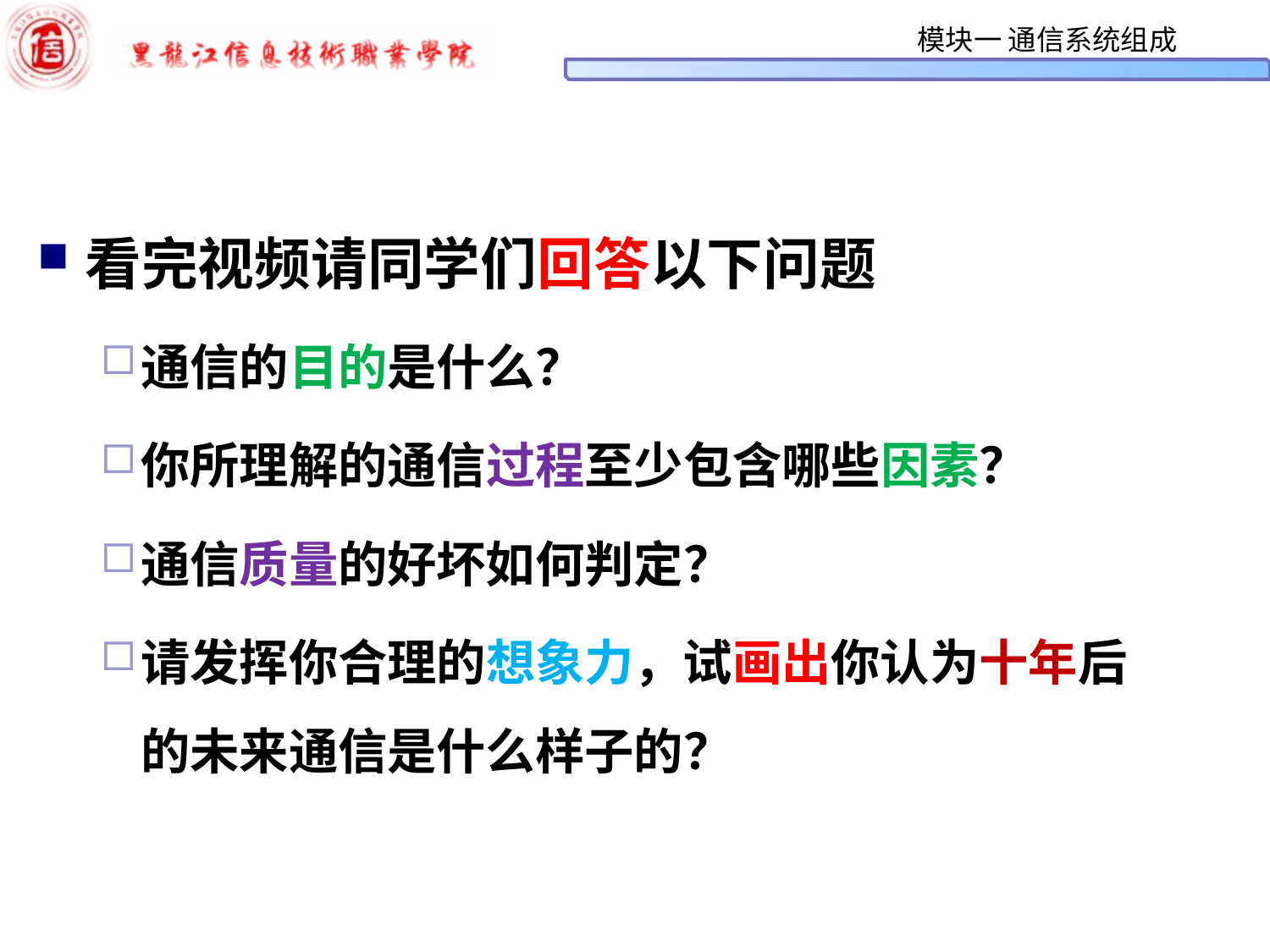

看完视频请同学们回答以下问题
通信的目的是什么？
你所理解的通信过程至少包含哪些因素？
通信质量的好坏如何判定？
请发挥你合理的想象力，试画出你认为十年后的未来通信是什么样子的？